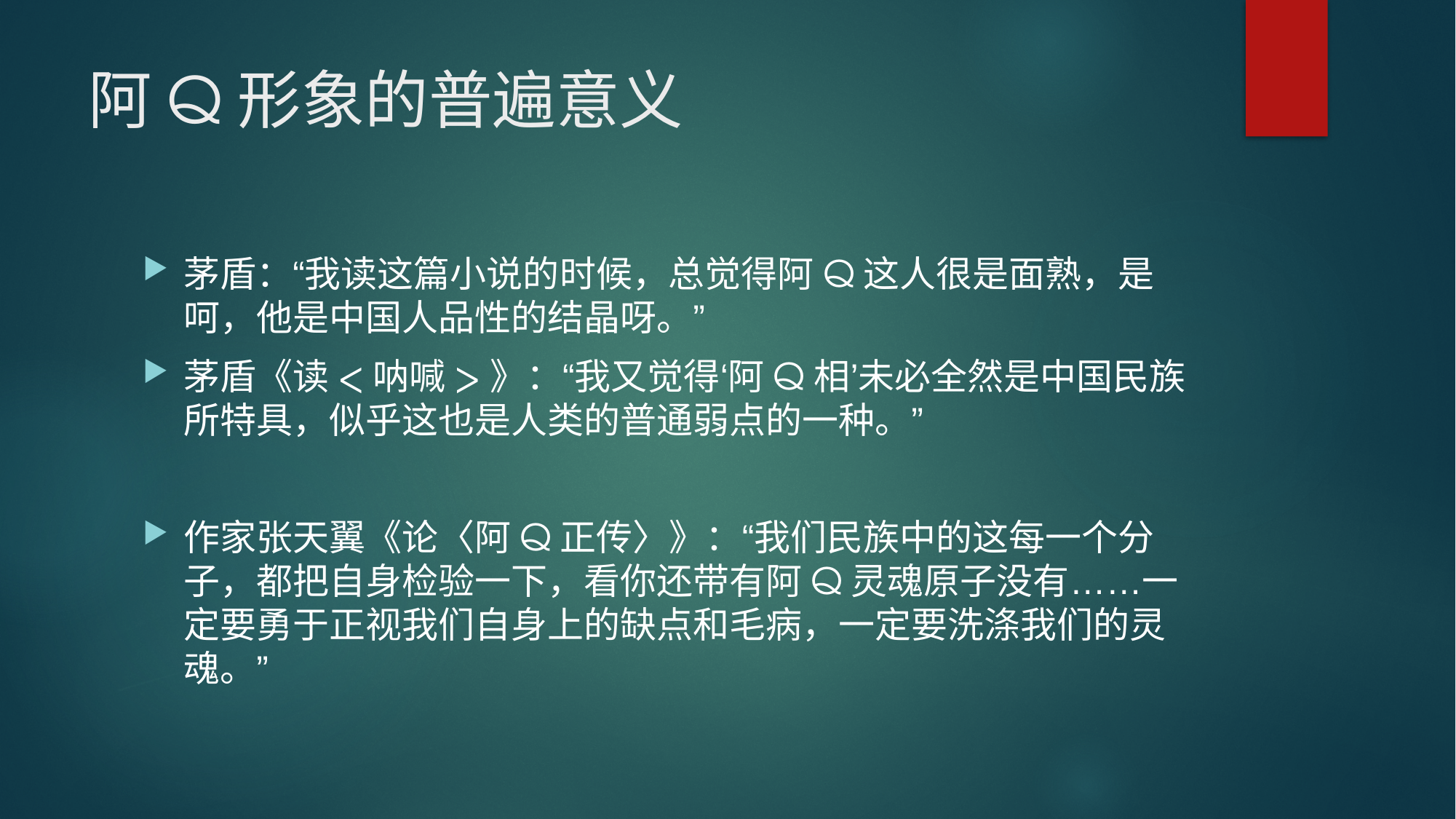

# 阿Q形象的普遍意义
茅盾：“我读这篇小说的时候，总觉得阿Q这人很是面熟，是呵，他是中国人品性的结晶呀。”
茅盾《读<呐喊>》：“我又觉得‘阿Q相’未必全然是中国民族所特具，似乎这也是人类的普通弱点的一种。”

作家张天翼《论〈阿Q正传〉》：“我们民族中的这每一个分子，都把自身检验一下，看你还带有阿Q灵魂原子没有……一定要勇于正视我们自身上的缺点和毛病，一定要洗涤我们的灵魂。”